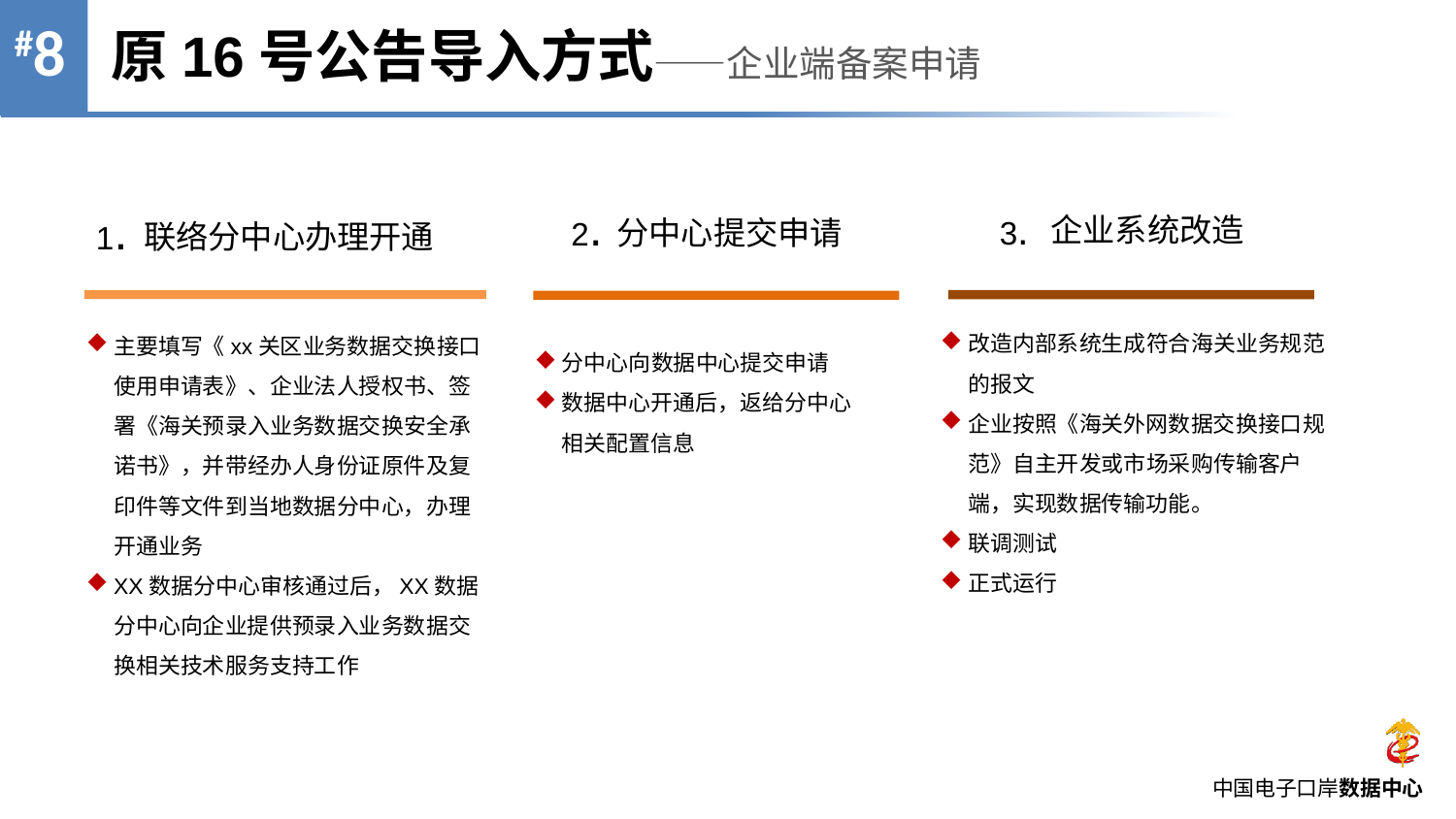

#8
原16号公告导入方式——企业端备案申请
2.
分中心提交申请

分中心向数据中心提交申请
数据中心开通后，返给分中心相关配置信息
1.
联络分中心办理开通

主要填写《xx关区业务数据交换接口使用申请表》、企业法人授权书、签署《海关预录入业务数据交换安全承诺书》，并带经办人身份证原件及复印件等文件到当地数据分中心，办理开通业务
XX数据分中心审核通过后，XX数据分中心向企业提供预录入业务数据交换相关技术服务支持工作
3.
企业系统改造

改造内部系统生成符合海关业务规范的报文
企业按照《海关外网数据交换接口规范》自主开发或市场采购传输客户端，实现数据传输功能。
联调测试
正式运行